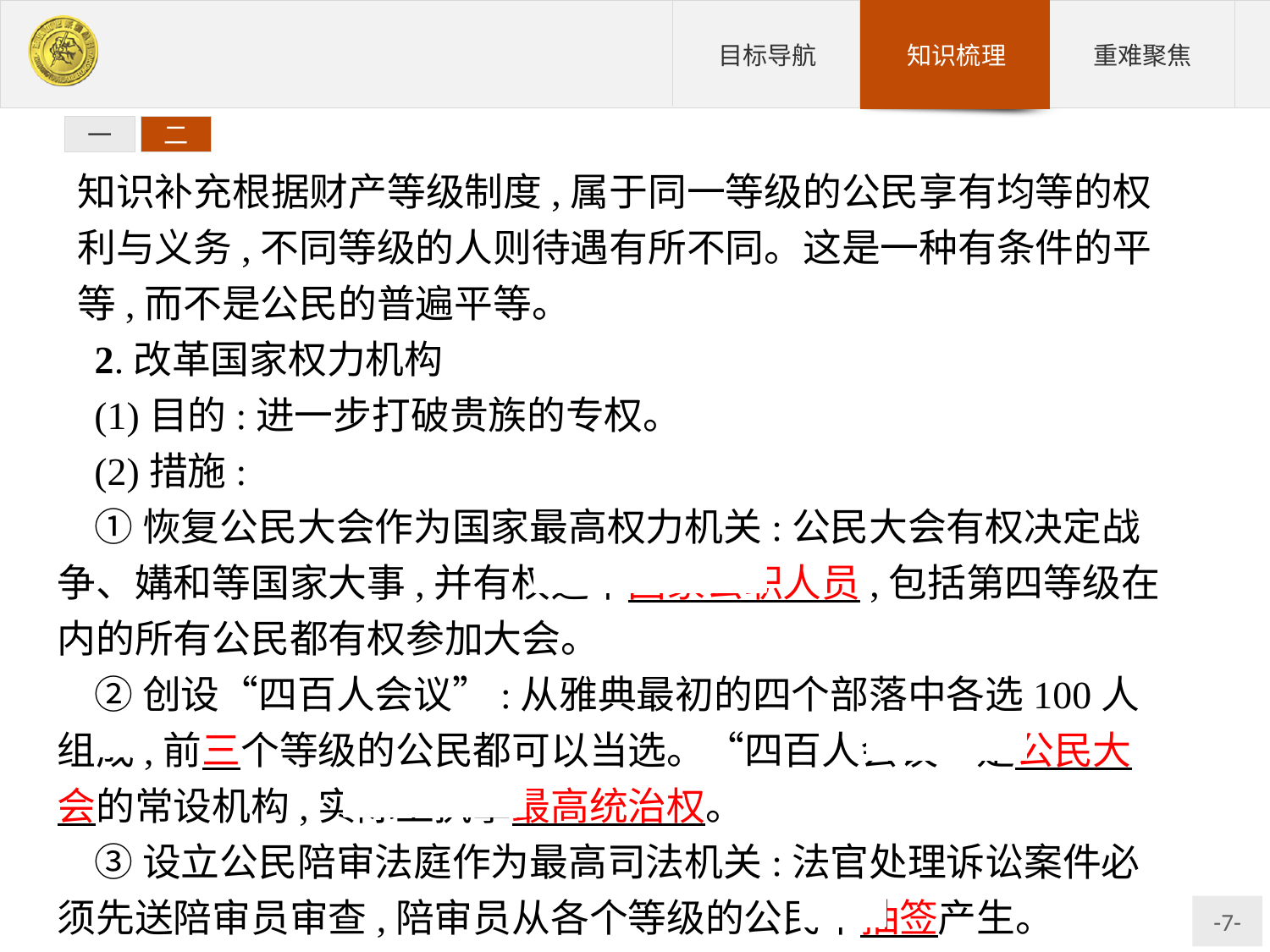

一
二
知识补充根据财产等级制度,属于同一等级的公民享有均等的权利与义务,不同等级的人则待遇有所不同。这是一种有条件的平等,而不是公民的普遍平等。
2.改革国家权力机构
(1)目的:进一步打破贵族的专权。
(2)措施:
①恢复公民大会作为国家最高权力机关:公民大会有权决定战争、媾和等国家大事,并有权选举国家公职人员,包括第四等级在内的所有公民都有权参加大会。
②创设“四百人会议”:从雅典最初的四个部落中各选100人组成,前三个等级的公民都可以当选。“四百人会议”是公民大会的常设机构,实际上执掌最高统治权。
③设立公民陪审法庭作为最高司法机关:法官处理诉讼案件必须先送陪审员审查,陪审员从各个等级的公民中抽签产生。